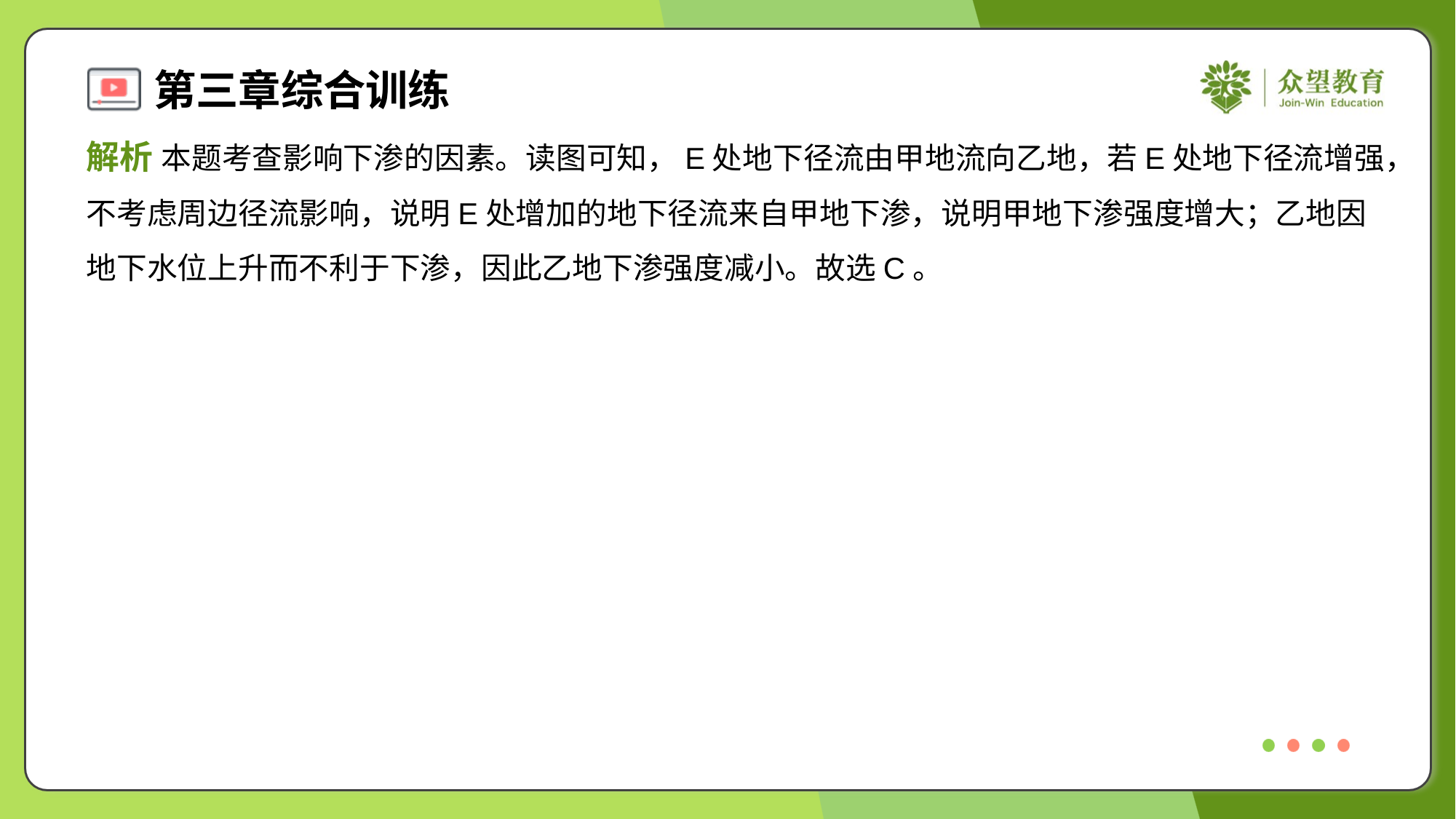

解析 本题考查影响下渗的因素。读图可知，E处地下径流由甲地流向乙地，若E处地下径流增强，
不考虑周边径流影响，说明E处增加的地下径流来自甲地下渗，说明甲地下渗强度增大；乙地因
地下水位上升而不利于下渗，因此乙地下渗强度减小。故选C。